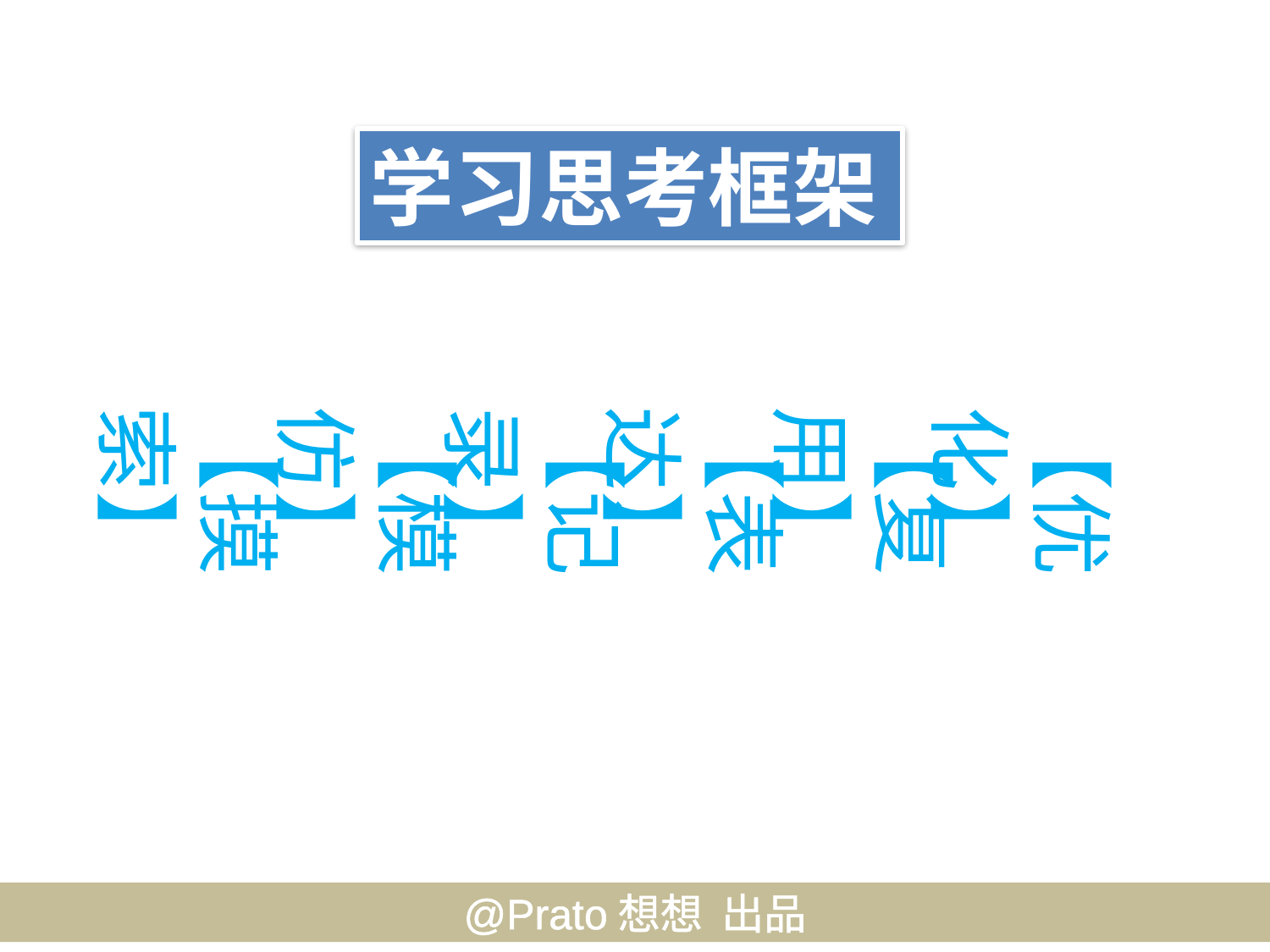

学习思考框架
【摸索】
【模仿】
【记录】
【表达】
【复用】
【优化】
@Prato想想  出品